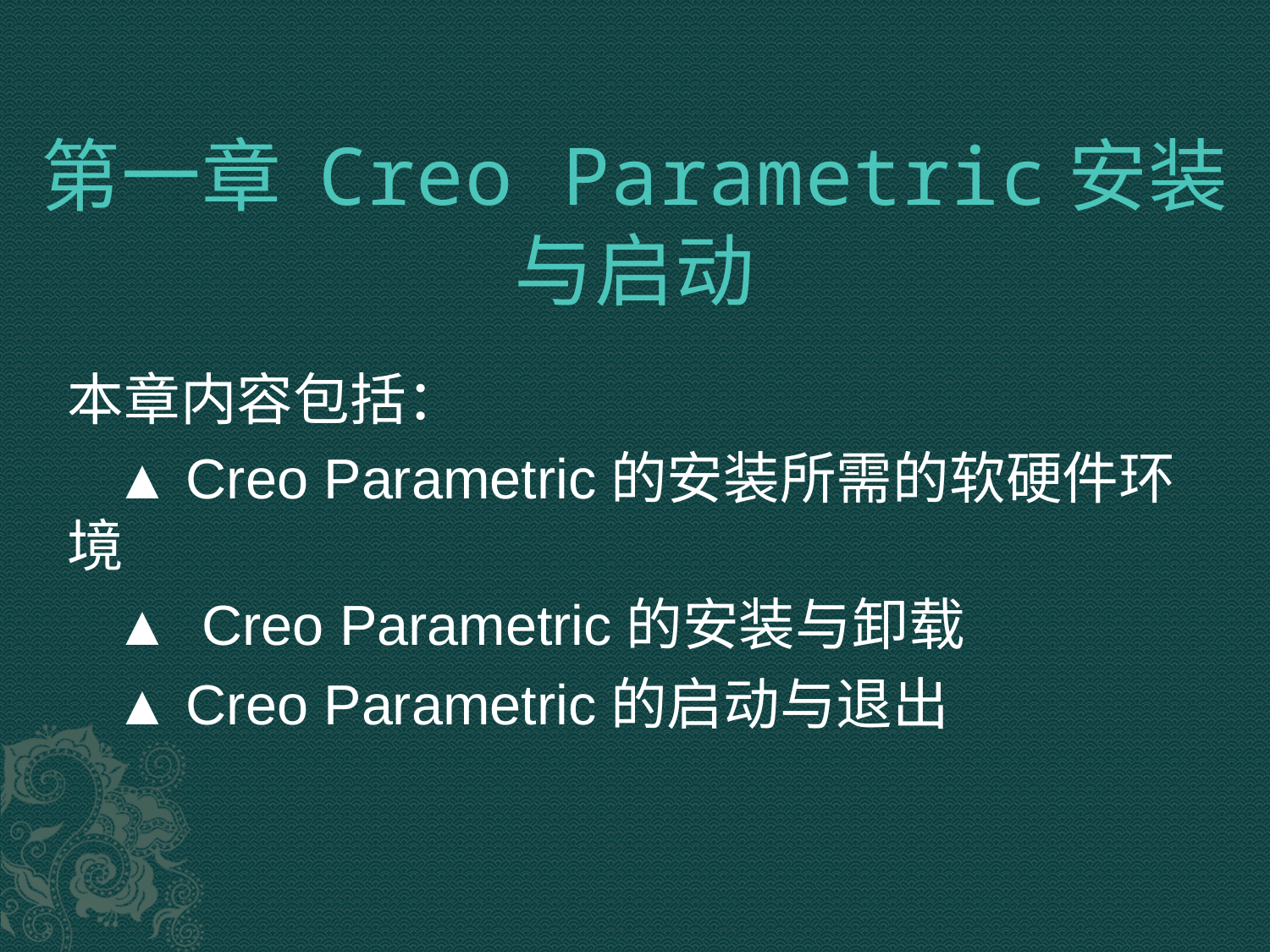

# 第一章 Creo Parametric安装与启动
本章内容包括：
   ▲ Creo Parametric的安装所需的软硬件环境
   ▲  Creo Parametric的安装与卸载
   ▲ Creo Parametric的启动与退出